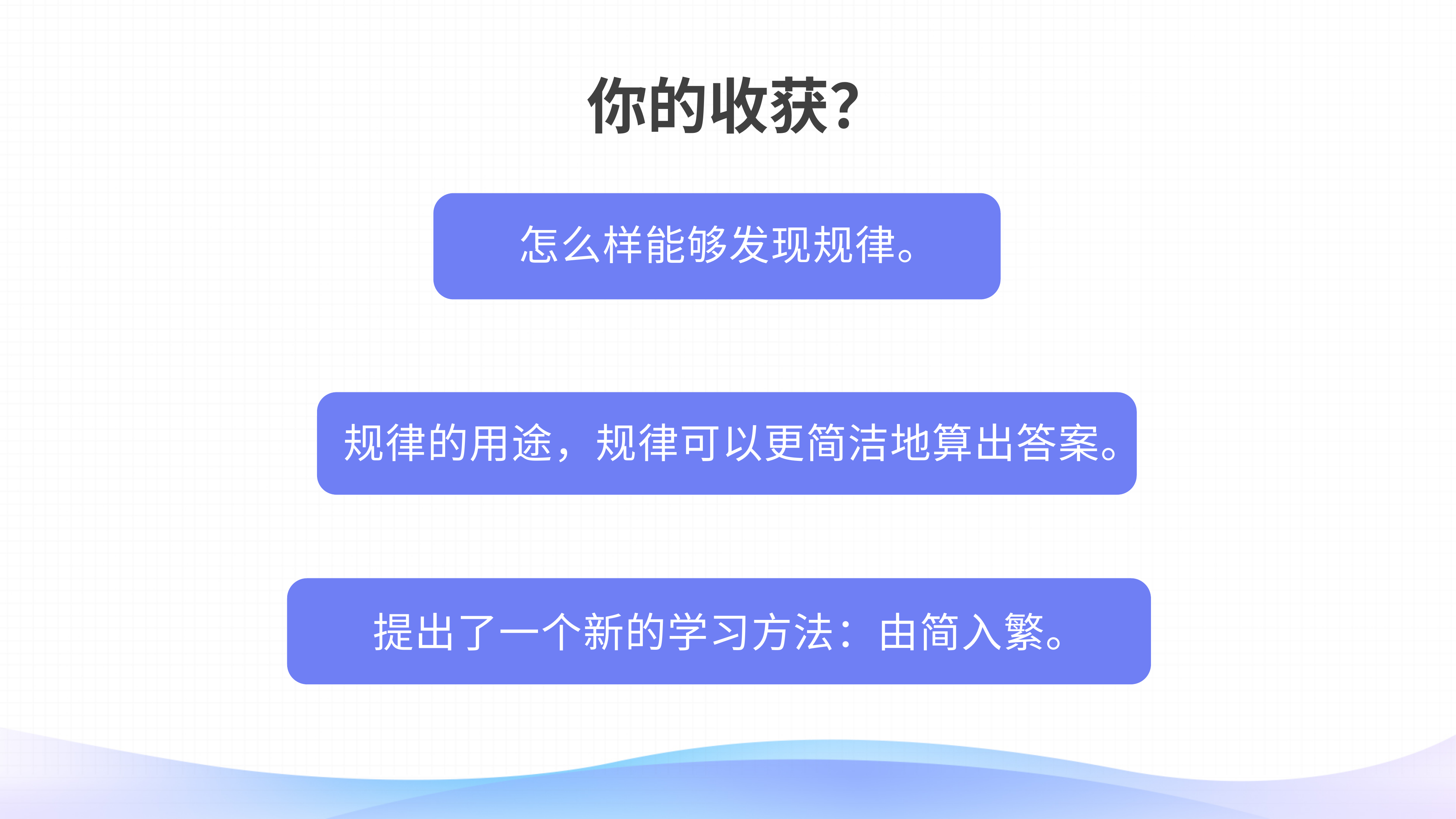

你的收获？

怎么样能够发现规律。

规律的用途，规律可以更简洁地算出答案。

提出了一个新的学习方法：由简入繁。